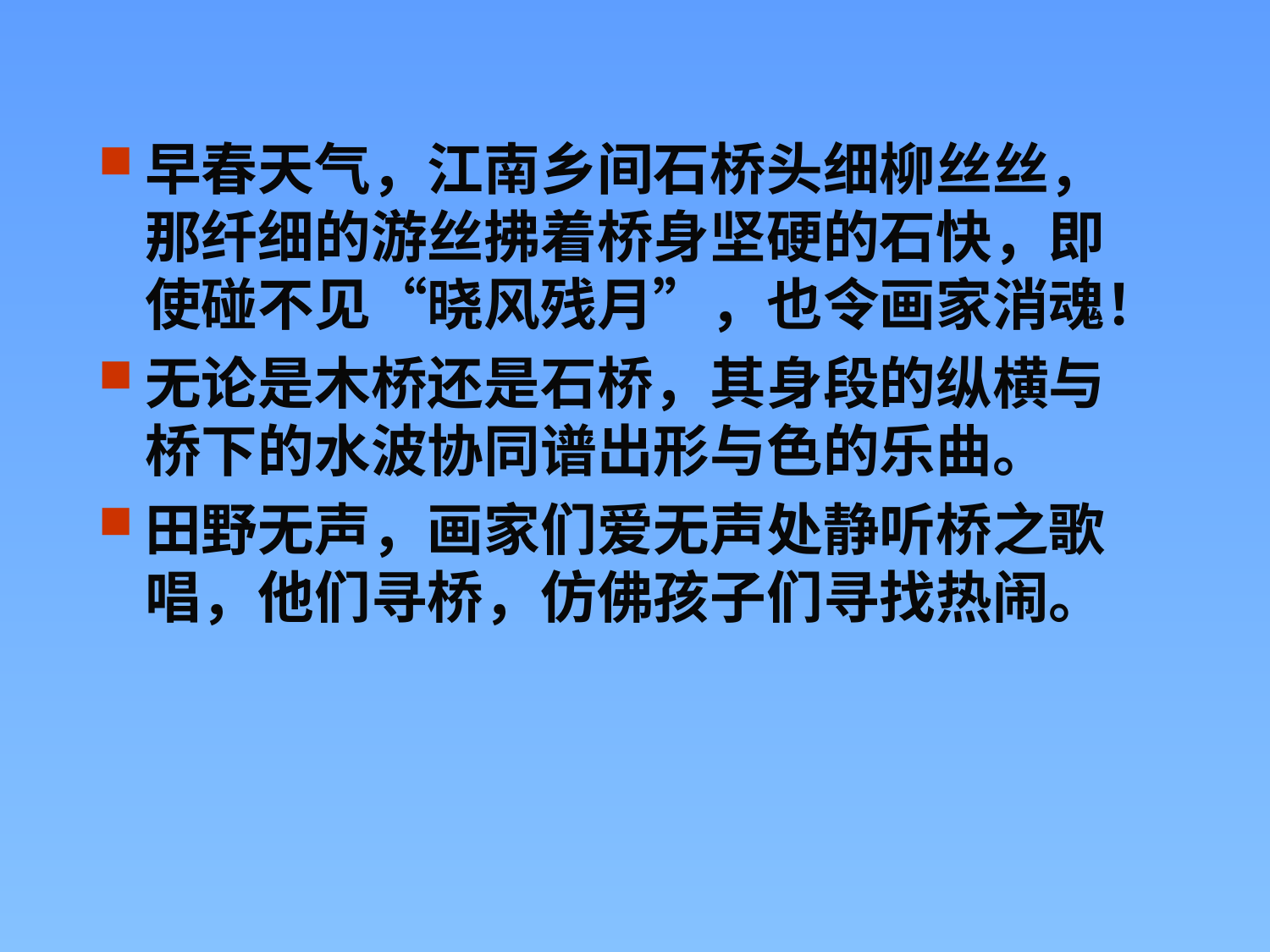

早春天气，江南乡间石桥头细柳丝丝，那纤细的游丝拂着桥身坚硬的石快，即使碰不见“晓风残月”，也令画家消魂！
无论是木桥还是石桥，其身段的纵横与桥下的水波协同谱出形与色的乐曲。
田野无声，画家们爱无声处静听桥之歌唱，他们寻桥，仿佛孩子们寻找热闹。